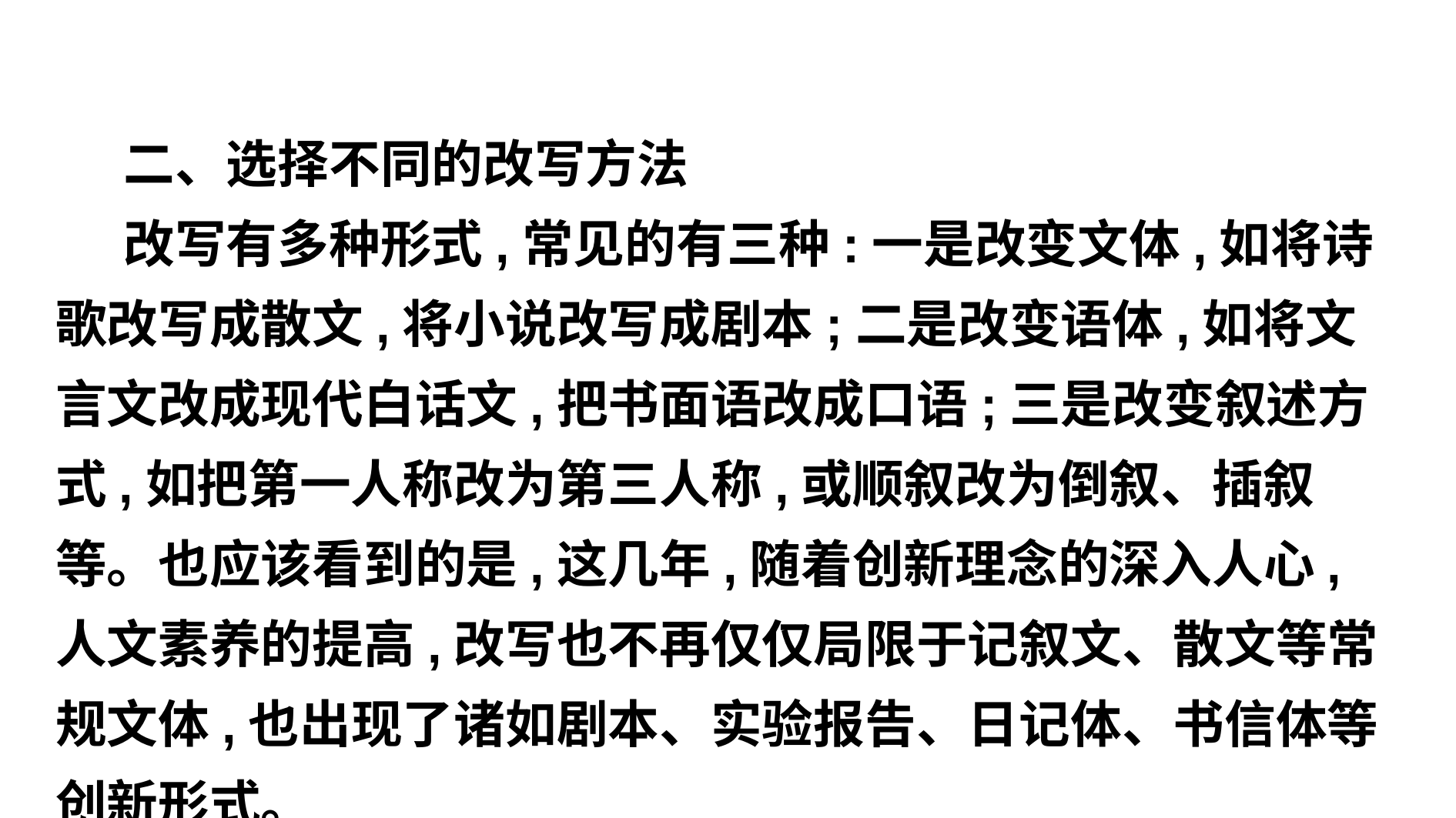

二、选择不同的改写方法
改写有多种形式,常见的有三种:一是改变文体,如将诗歌改写成散文,将小说改写成剧本;二是改变语体,如将文言文改成现代白话文,把书面语改成口语;三是改变叙述方式,如把第一人称改为第三人称,或顺叙改为倒叙、插叙等。也应该看到的是,这几年,随着创新理念的深入人心,人文素养的提高,改写也不再仅仅局限于记叙文、散文等常规文体,也出现了诸如剧本、实验报告、日记体、书信体等创新形式。